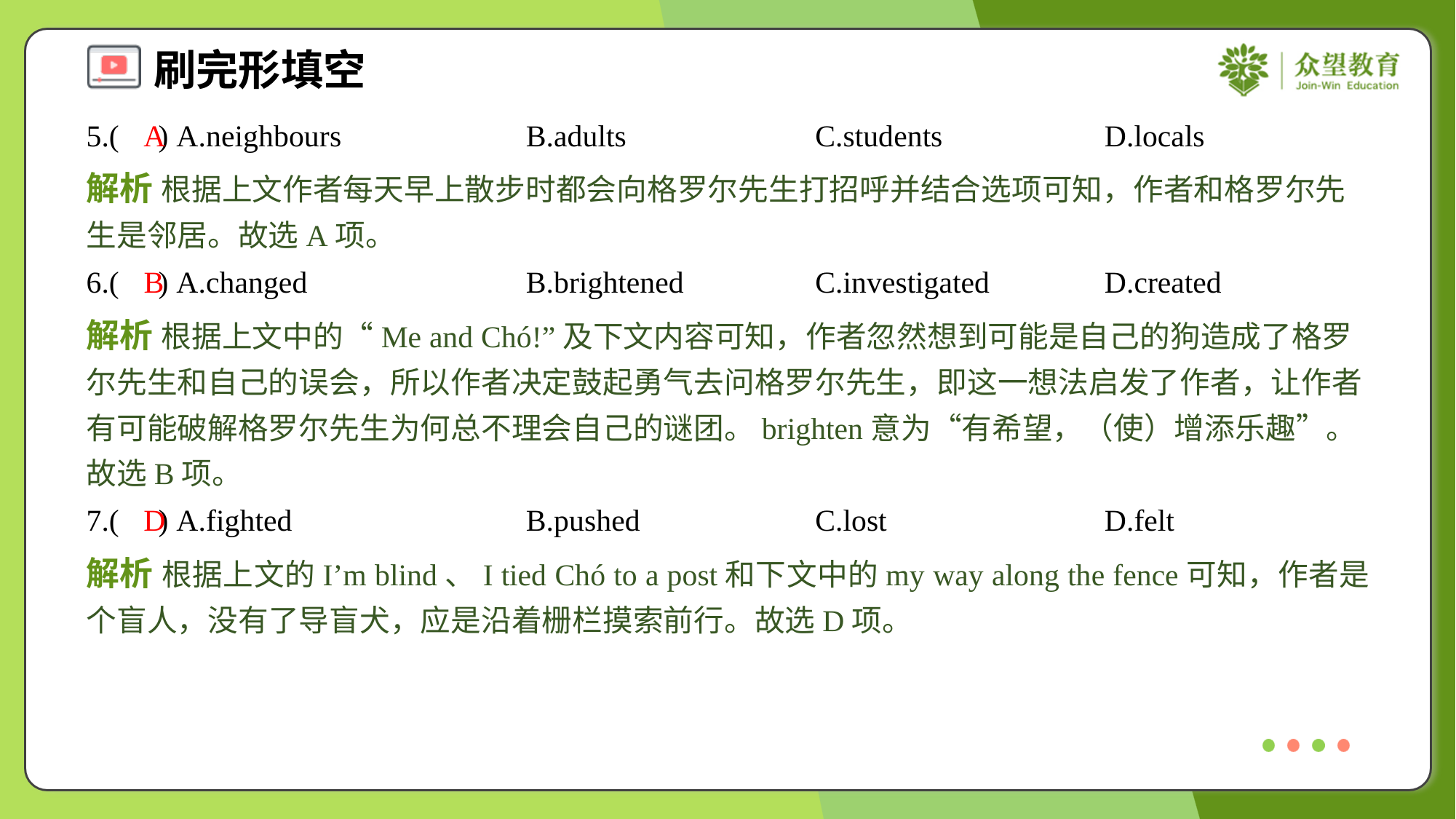

5.(     ) A.neighbours	B.adults	C.students	D.locals
A
解析 根据上文作者每天早上散步时都会向格罗尔先生打招呼并结合选项可知，作者和格罗尔先生是邻居。故选A项。
6.(     ) A.changed	B.brightened	C.investigated	D.created
B
解析 根据上文中的“Me and Chó!”及下文内容可知，作者忽然想到可能是自己的狗造成了格罗尔先生和自己的误会，所以作者决定鼓起勇气去问格罗尔先生，即这一想法启发了作者，让作者有可能破解格罗尔先生为何总不理会自己的谜团。brighten意为“有希望，（使）增添乐趣”。故选B项。
7.(     ) A.fighted	B.pushed	C.lost	D.felt
D
解析 根据上文的I’m blind、I tied Chó to a post和下文中的my way along the fence可知，作者是个盲人，没有了导盲犬，应是沿着栅栏摸索前行。故选D项。